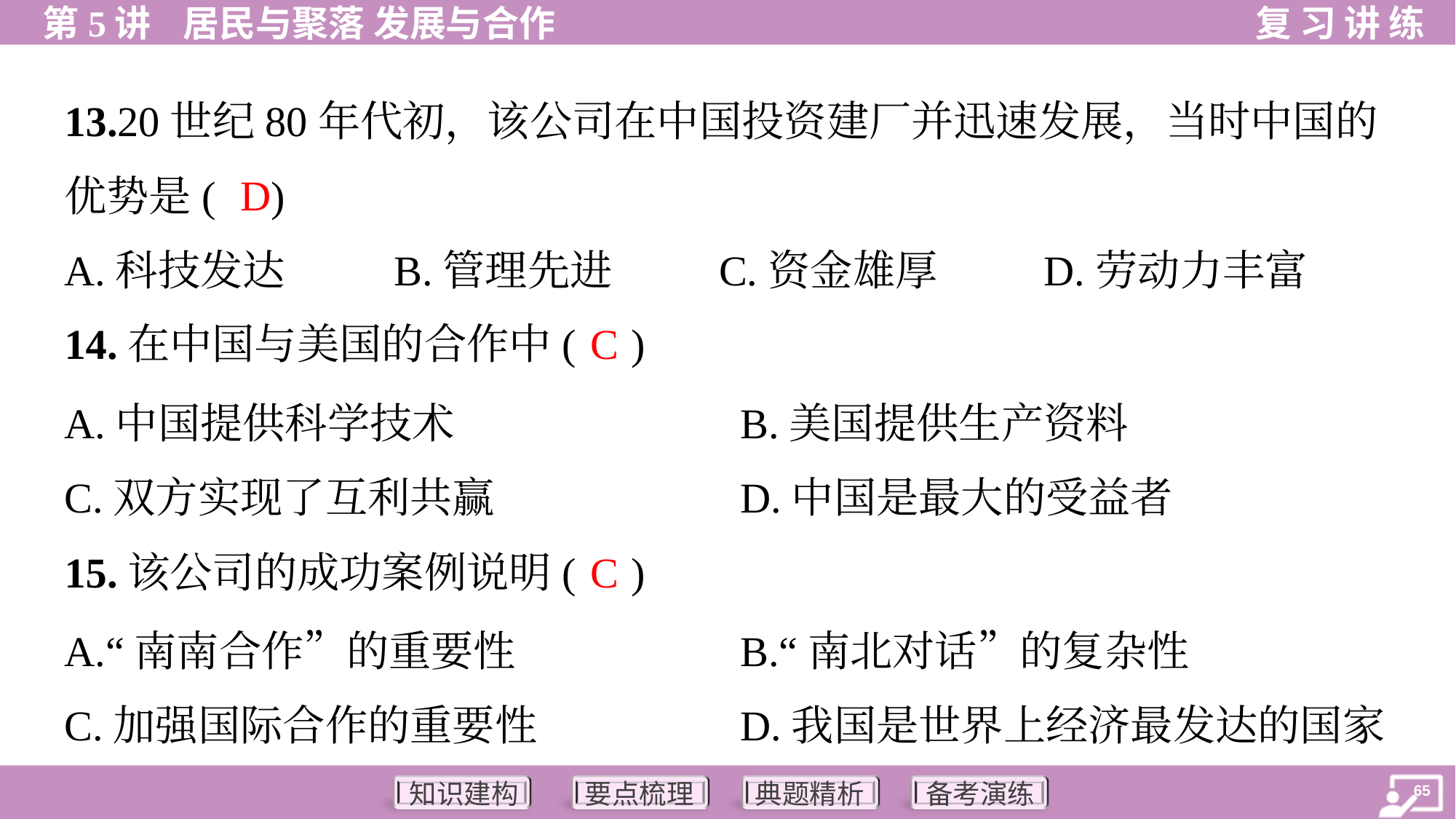

13.20世纪80年代初，该公司在中国投资建厂并迅速发展，当时中国的
优势是(     )
D
A.科技发达	B.管理先进	C.资金雄厚	D.劳动力丰富
C
14.在中国与美国的合作中(     )
A.中国提供科学技术	B.美国提供生产资料
C.双方实现了互利共赢	D.中国是最大的受益者
C
15.该公司的成功案例说明(     )
A.“南南合作”的重要性	B.“南北对话”的复杂性
C.加强国际合作的重要性	D.我国是世界上经济最发达的国家